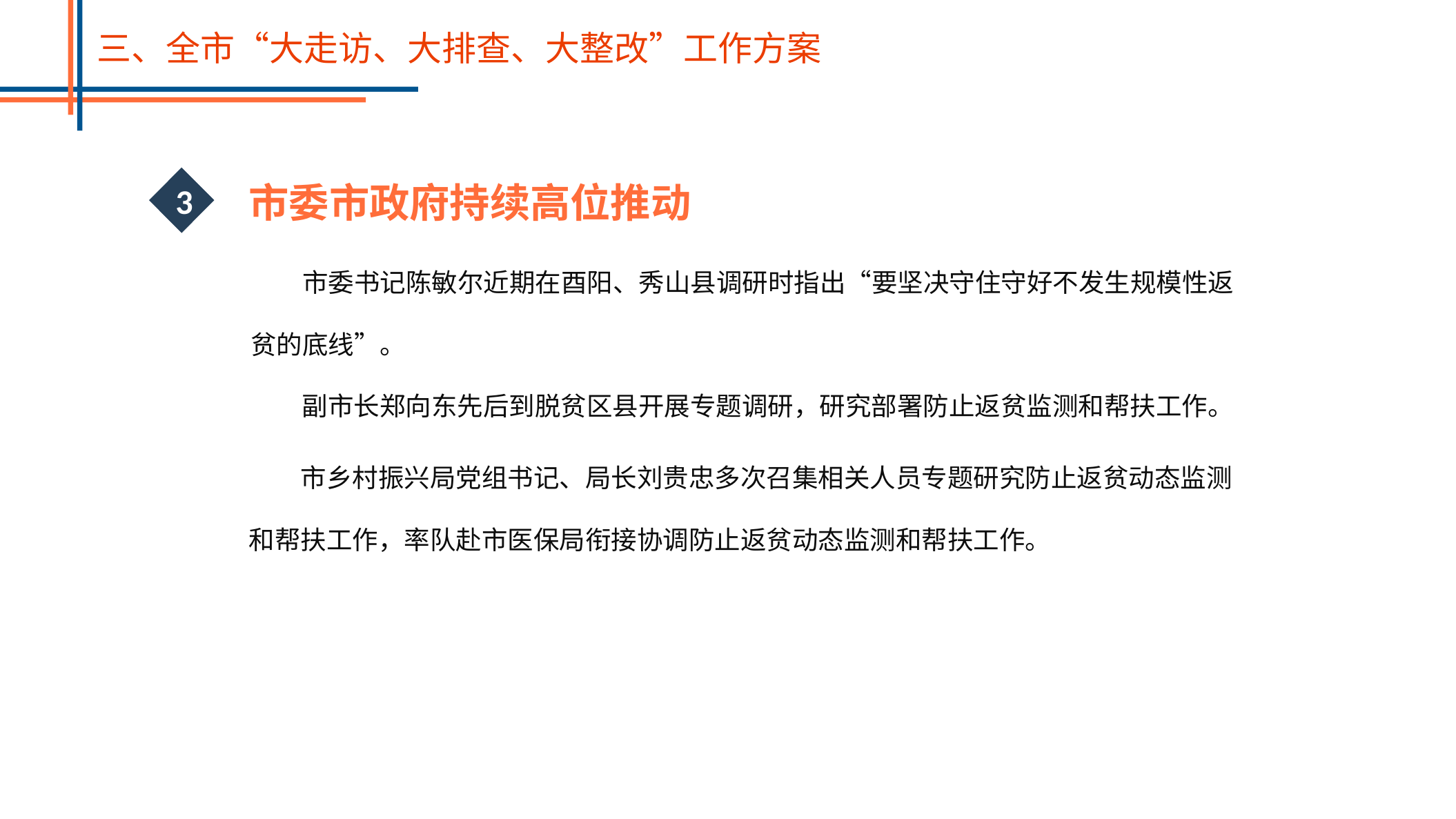

三、全市“大走访、大排查、大整改”工作方案

3
市委市政府持续高位推动
市委书记陈敏尔近期在酉阳、秀山县调研时指出“要坚决守住守好不发生规模性返贫的底线”。
副市长郑向东先后到脱贫区县开展专题调研，研究部署防止返贫监测和帮扶工作。
市乡村振兴局党组书记、局长刘贵忠多次召集相关人员专题研究防止返贫动态监测和帮扶工作，率队赴市医保局衔接协调防止返贫动态监测和帮扶工作。